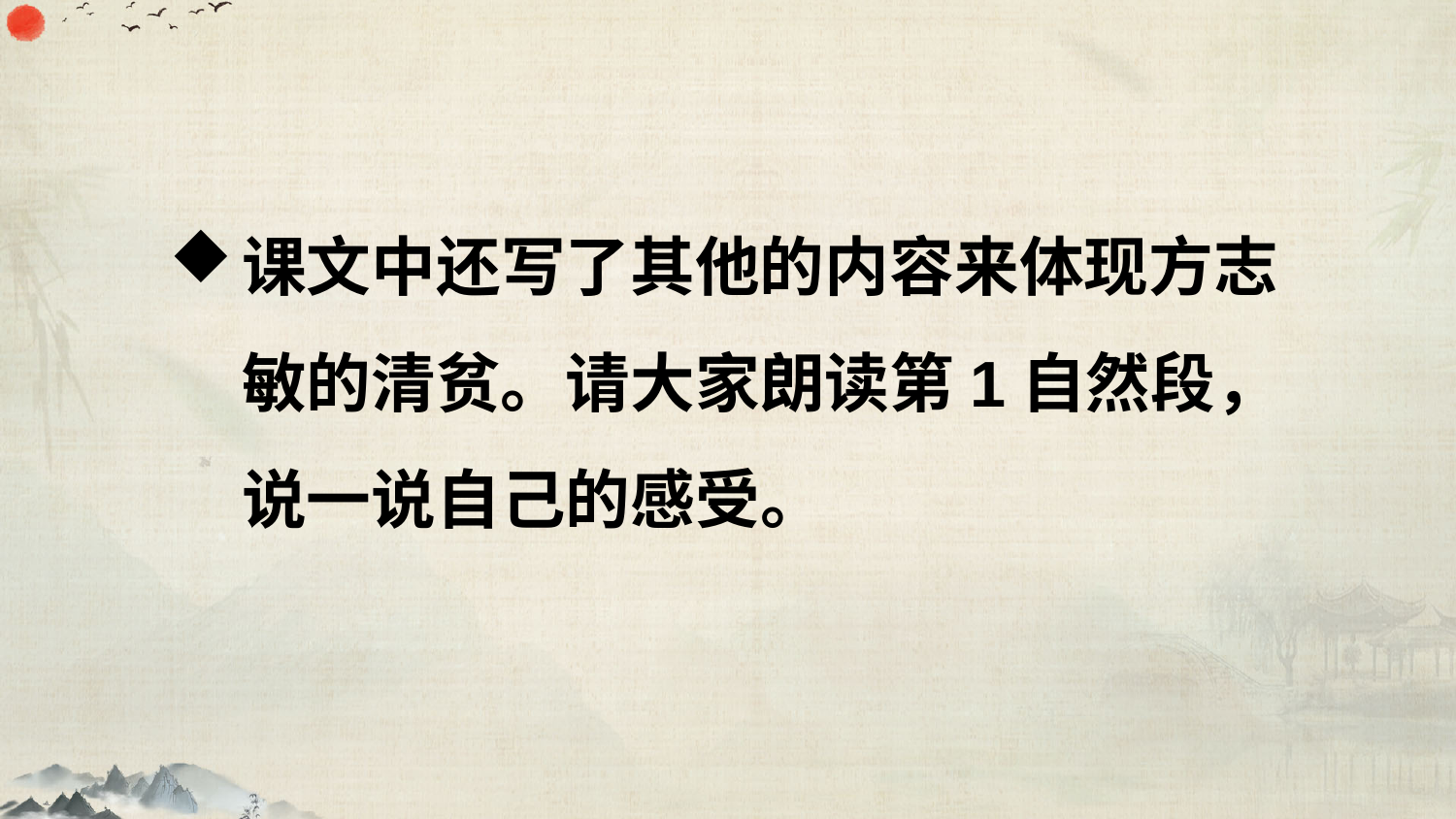

课文中还写了其他的内容来体现方志敏的清贫。请大家朗读第1自然段，说一说自己的感受。